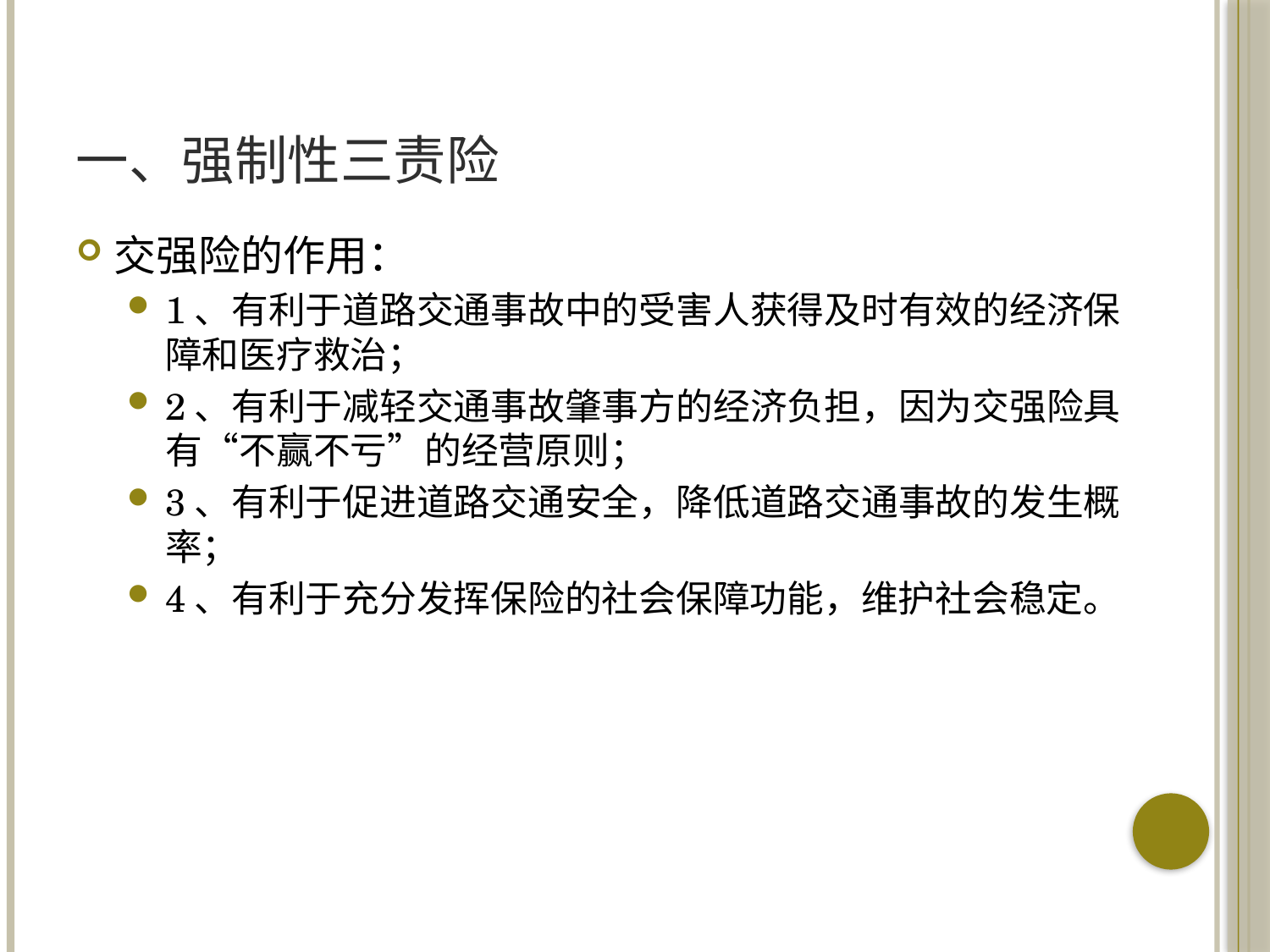

# 一、强制性三责险
交强险的作用：
1、有利于道路交通事故中的受害人获得及时有效的经济保障和医疗救治；
2、有利于减轻交通事故肇事方的经济负担，因为交强险具有“不赢不亏”的经营原则；
3、有利于促进道路交通安全，降低道路交通事故的发生概率；
4、有利于充分发挥保险的社会保障功能，维护社会稳定。